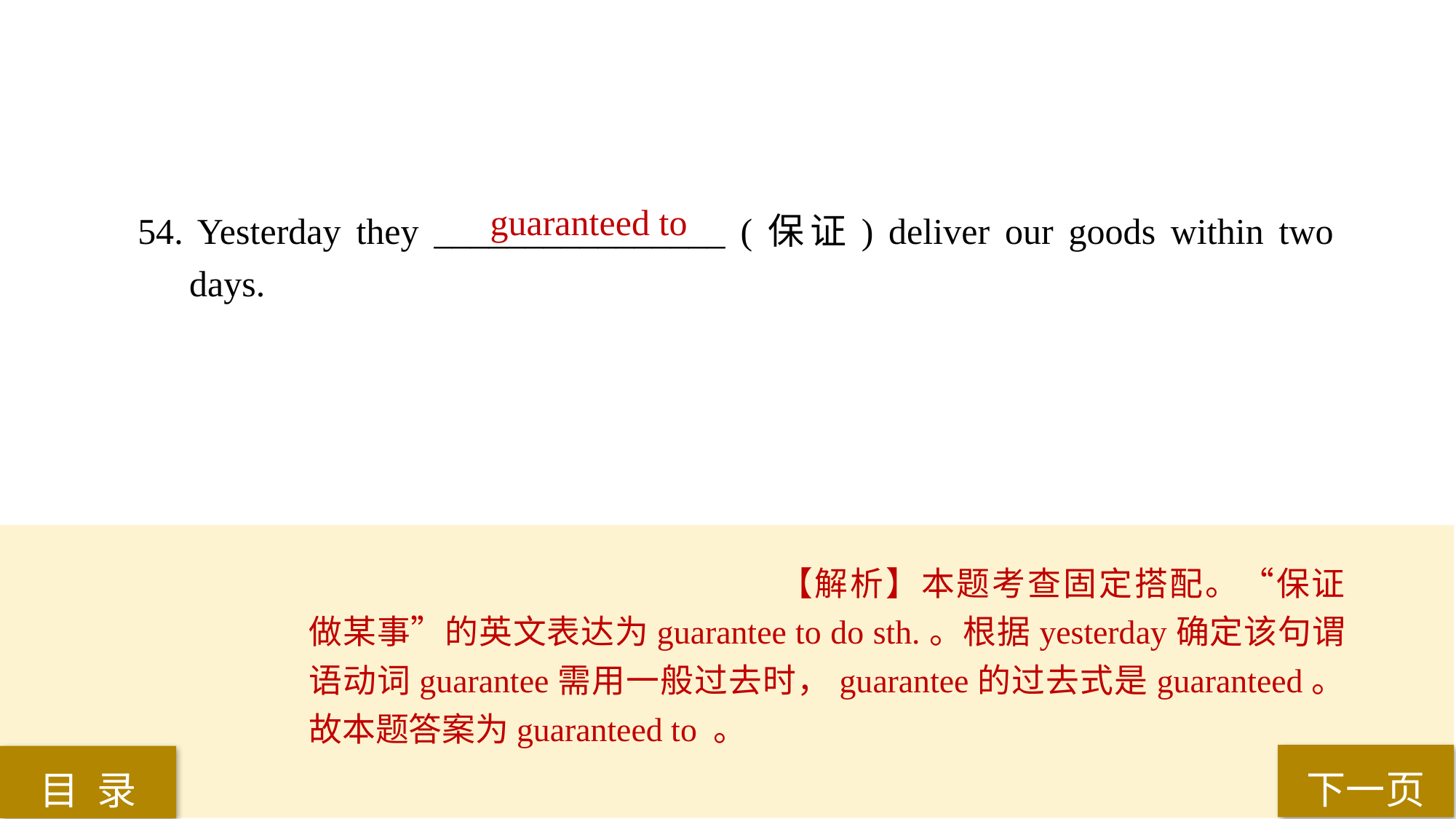

guaranteed to
54. Yesterday they ________________ (保证) deliver our goods within two days.
【解析】本题考查固定搭配。“保证做某事”的英文表达为guarantee to do sth.。根据yesterday确定该句谓语动词guarantee需用一般过去时，guarantee的过去式是guaranteed。故本题答案为guaranteed to 。